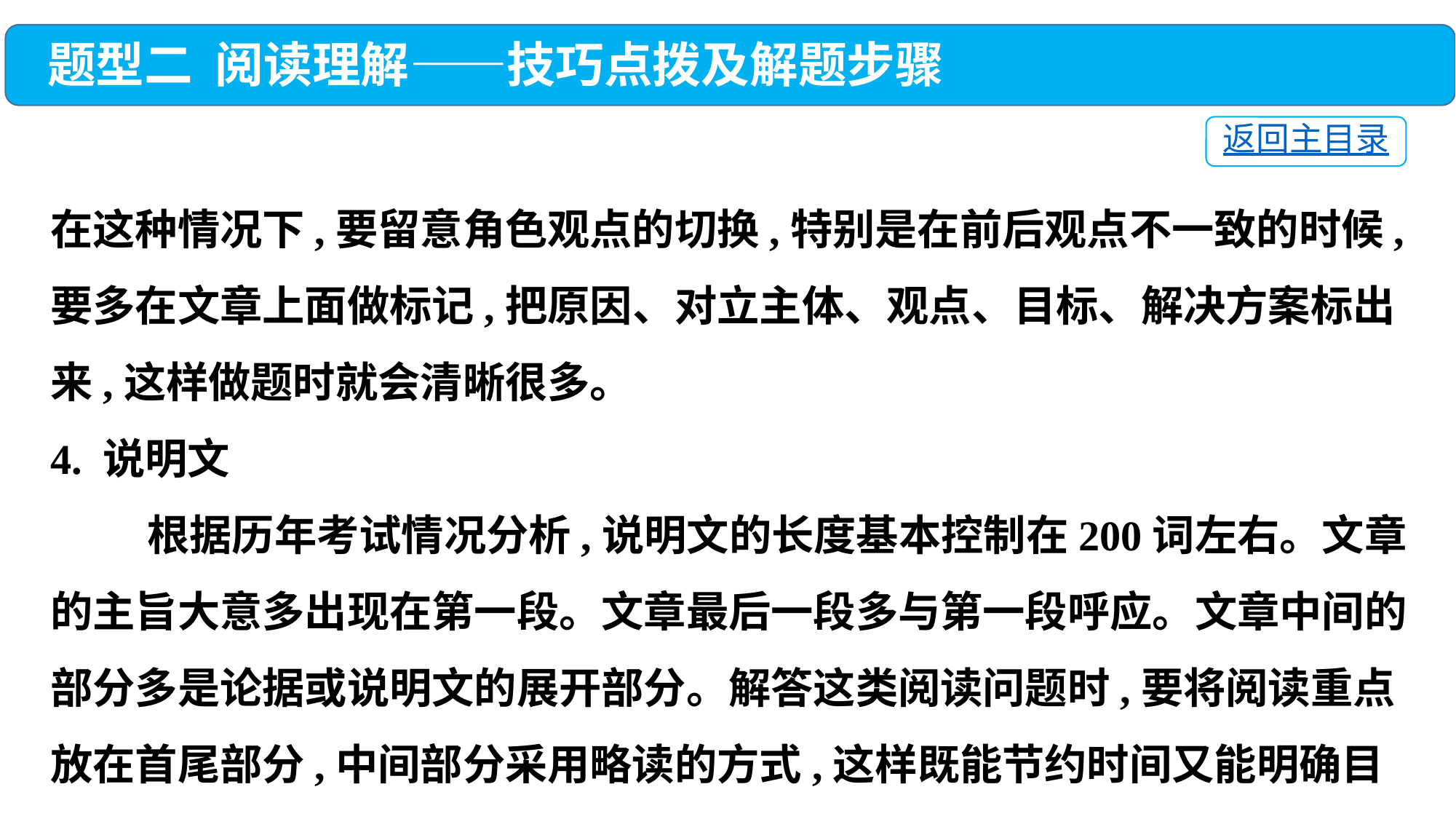

题型二  阅读理解——技巧点拨及解题步骤
返回主目录
在这种情况下,要留意角色观点的切换,特别是在前后观点不一致的时候,要多在文章上面做标记,把原因、对立主体、观点、目标、解决方案标出来,这样做题时就会清晰很多。
4. 说明文
         根据历年考试情况分析,说明文的长度基本控制在200词左右。文章的主旨大意多出现在第一段。文章最后一段多与第一段呼应。文章中间的部分多是论据或说明文的展开部分。解答这类阅读问题时,要将阅读重点放在首尾部分,中间部分采用略读的方式,这样既能节约时间又能明确目标。